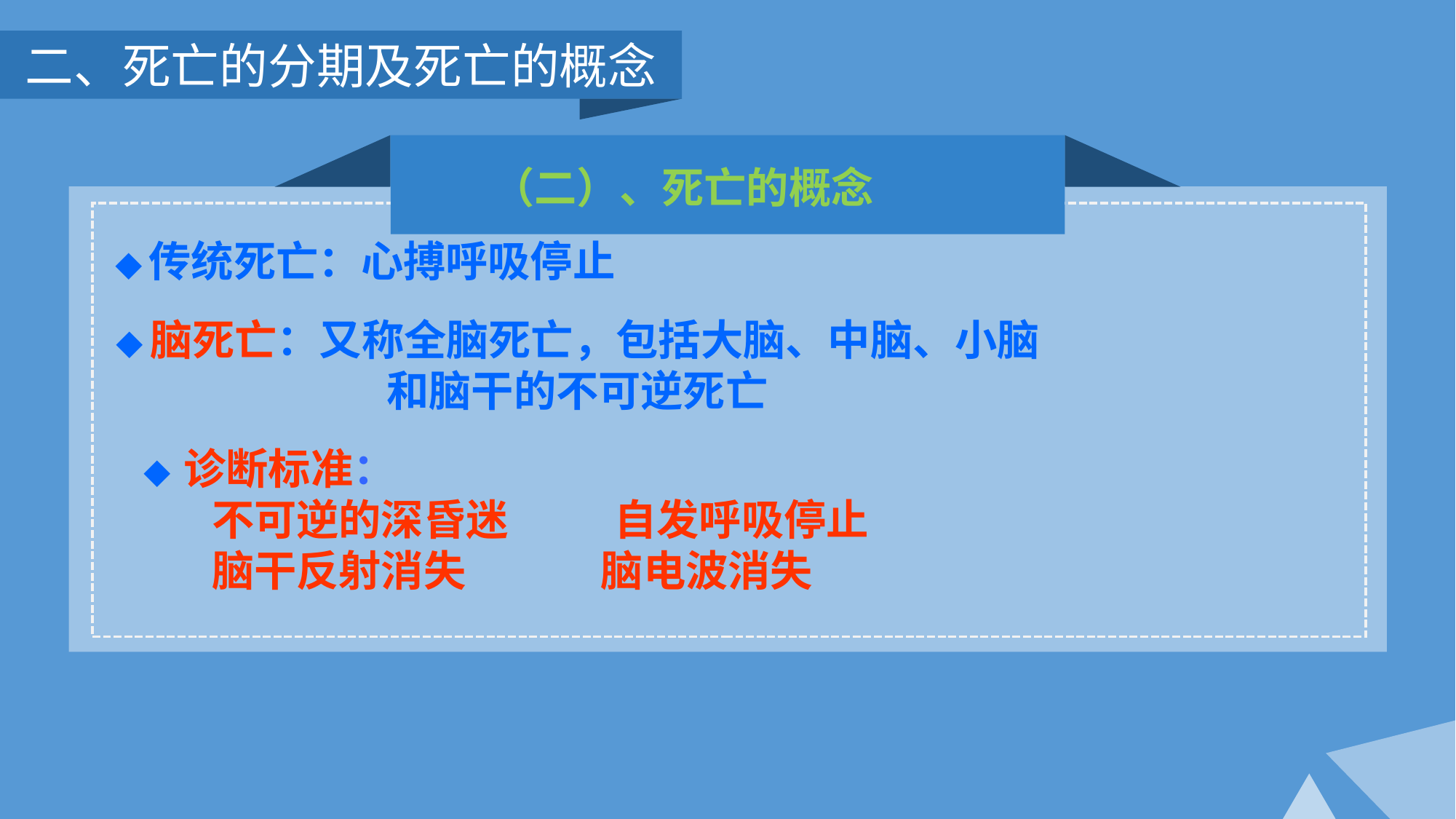

二、死亡的分期及死亡的概念

（二）、死亡的概念

◆传统死亡：心搏呼吸停止

◆脑死亡：又称全脑死亡，包括大脑、中脑、小脑
                           和脑干的不可逆死亡

◆ 诊断标准：
      不可逆的深昏迷           自发呼吸停止
      脑干反射消失              脑电波消失